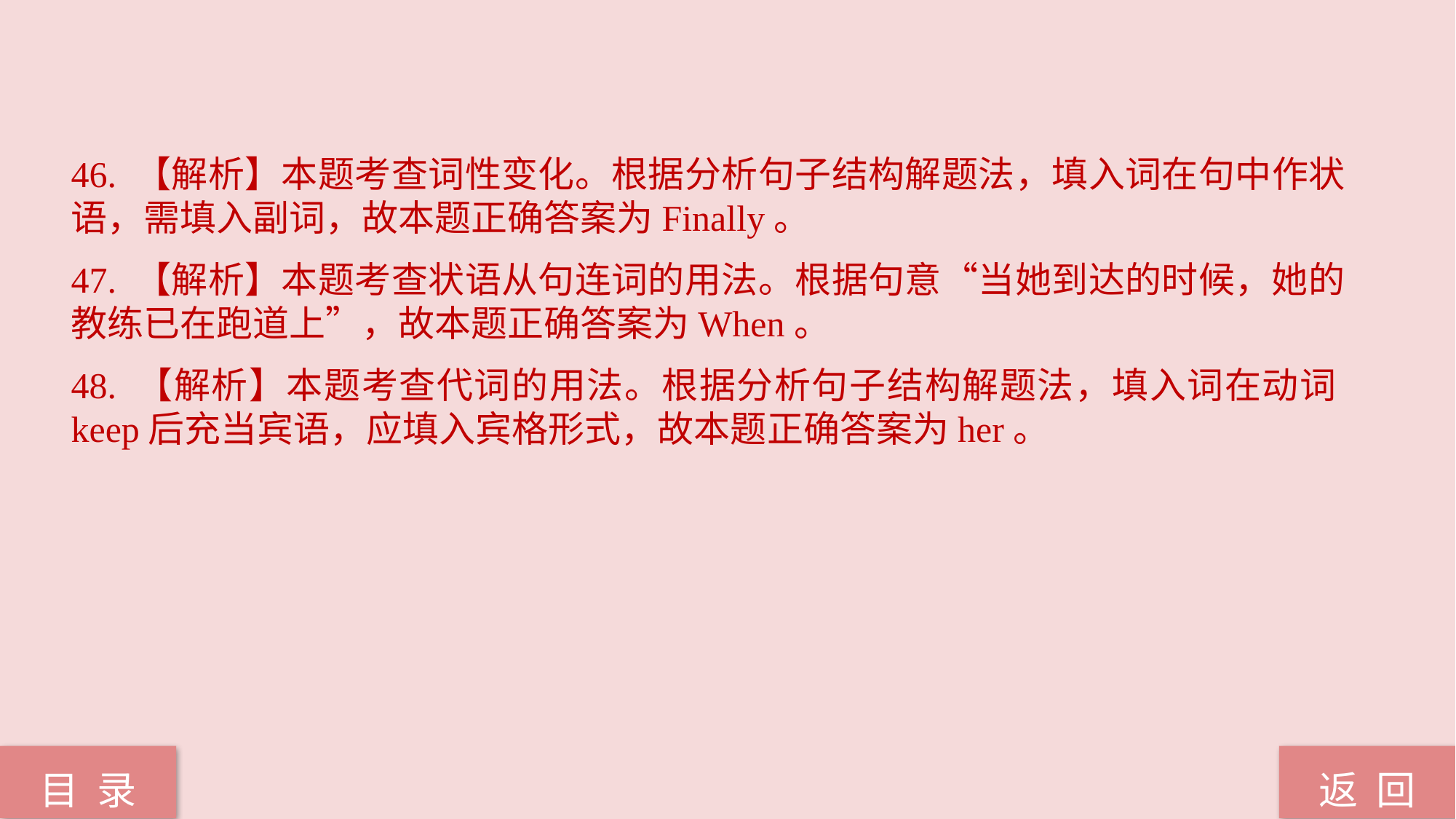

46. 【解析】本题考查词性变化。根据分析句子结构解题法，填入词在句中作状语，需填入副词，故本题正确答案为Finally。
47. 【解析】本题考查状语从句连词的用法。根据句意“当她到达的时候，她的教练已在跑道上”，故本题正确答案为When。
48. 【解析】本题考查代词的用法。根据分析句子结构解题法，填入词在动词keep后充当宾语，应填入宾格形式，故本题正确答案为her。
返  回